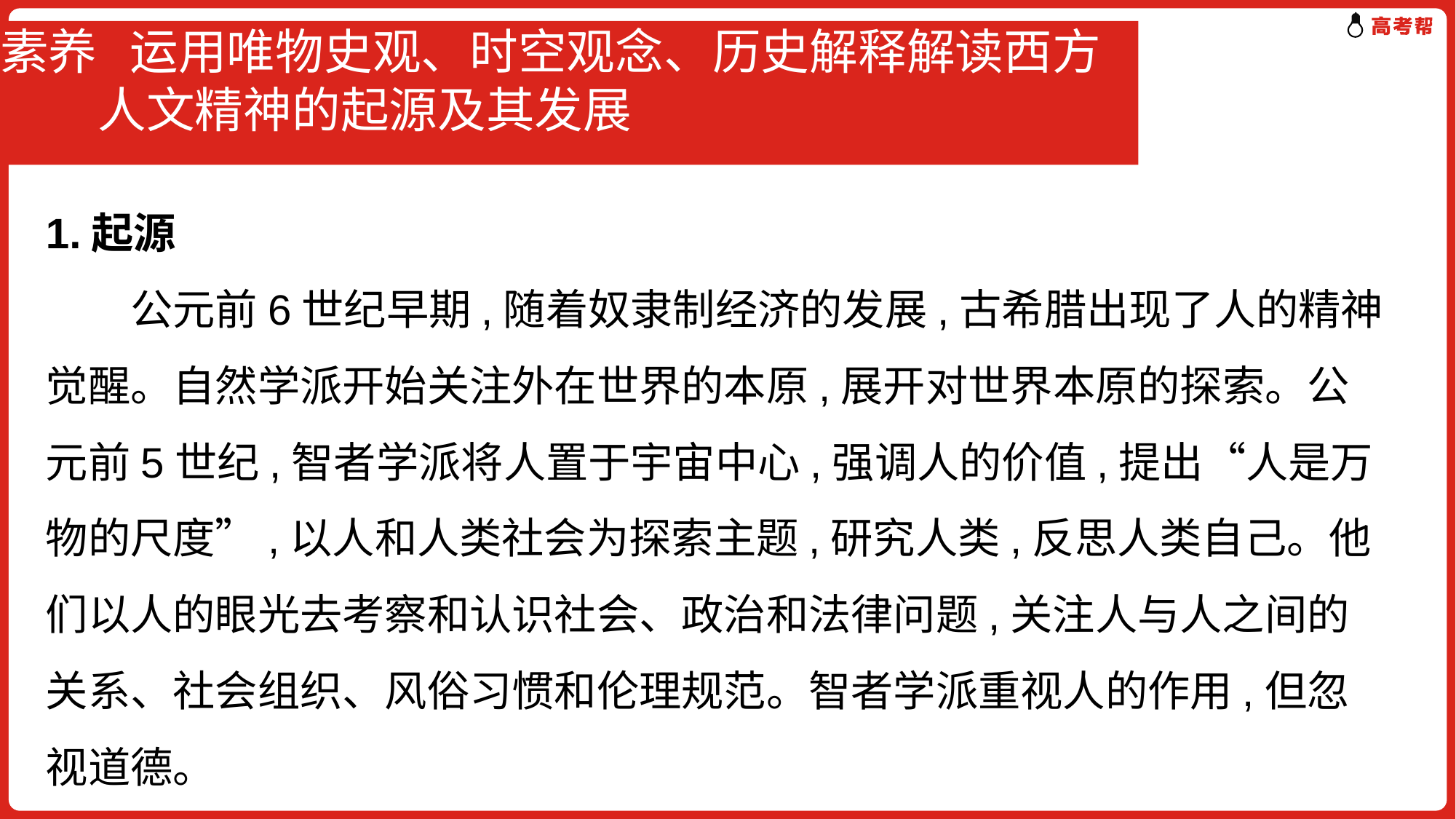

# 素养   运用唯物史观、时空观念、历史解释解读西方 人文精神的起源及其发展
1.起源
　　公元前6世纪早期,随着奴隶制经济的发展,古希腊出现了人的精神觉醒。自然学派开始关注外在世界的本原,展开对世界本原的探索。公元前5世纪,智者学派将人置于宇宙中心,强调人的价值,提出“人是万物的尺度”,以人和人类社会为探索主题,研究人类,反思人类自己。他们以人的眼光去考察和认识社会、政治和法律问题,关注人与人之间的关系、社会组织、风俗习惯和伦理规范。智者学派重视人的作用,但忽视道德。